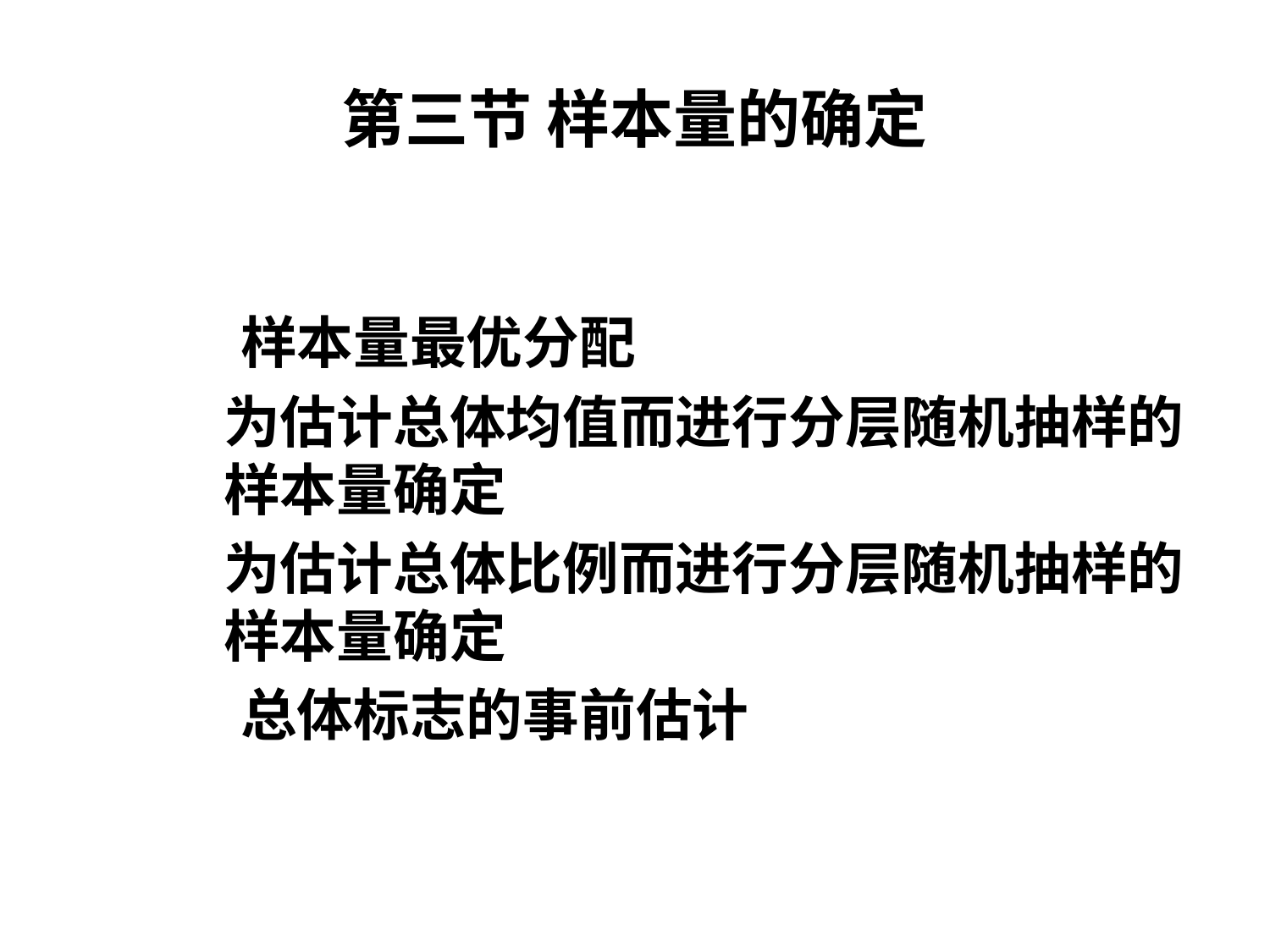

# 第三节 样本量的确定

        样本量最优分配
为估计总体均值而进行分层随机抽样的样本量确定
为估计总体比例而进行分层随机抽样的样本量确定
        总体标志的事前估计